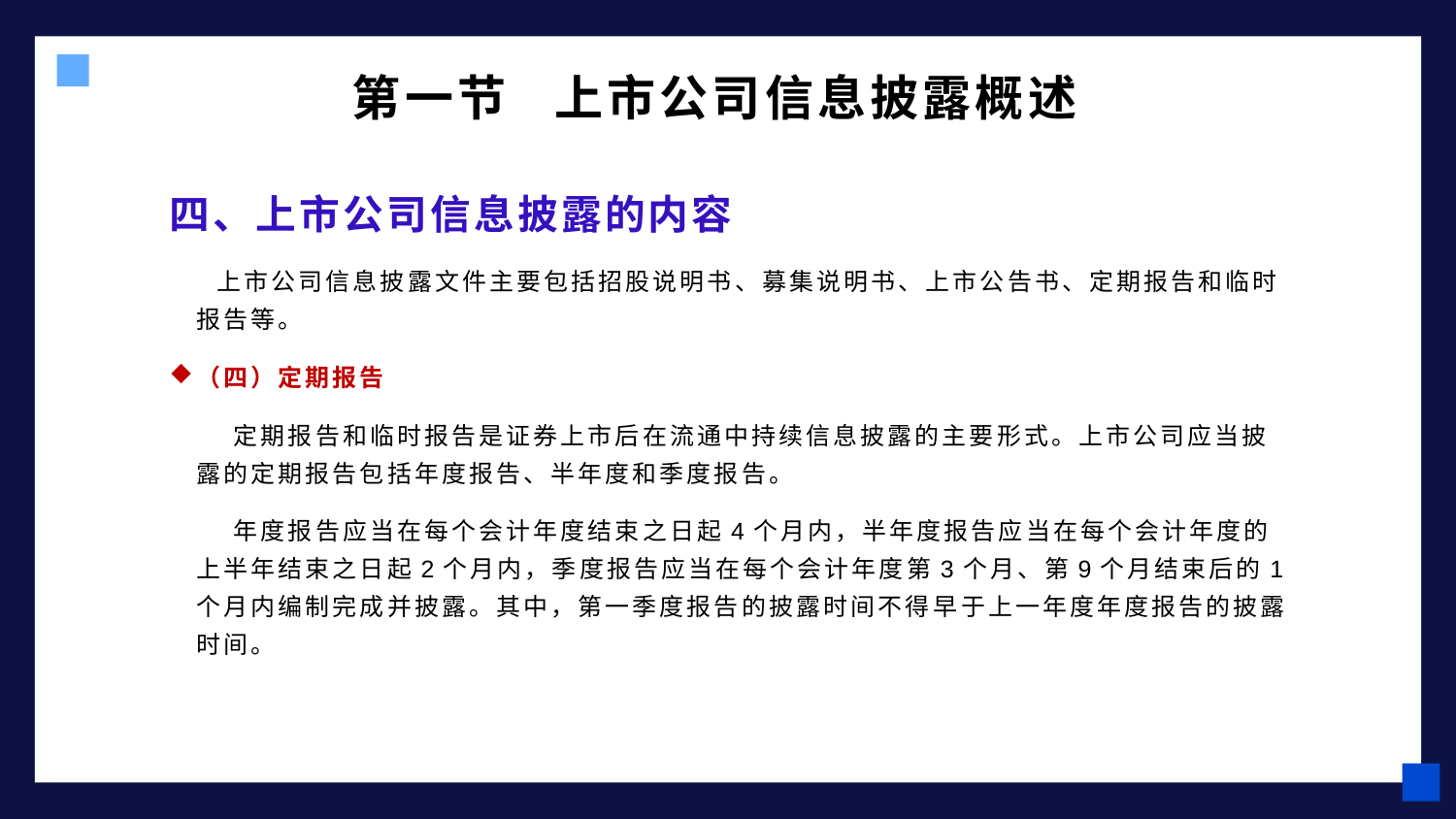

# 第一节   上市公司信息披露概述
四、上市公司信息披露的内容
     上市公司信息披露文件主要包括招股说明书、募集说明书、上市公告书、定期报告和临时报告等。
（四）定期报告
       定期报告和临时报告是证券上市后在流通中持续信息披露的主要形式。上市公司应当披露的定期报告包括年度报告、半年度和季度报告。
       年度报告应当在每个会计年度结束之日起4个月内，半年度报告应当在每个会计年度的上半年结束之日起2个月内，季度报告应当在每个会计年度第3个月、第9个月结束后的1个月内编制完成并披露。其中，第一季度报告的披露时间不得早于上一年度年度报告的披露时间。